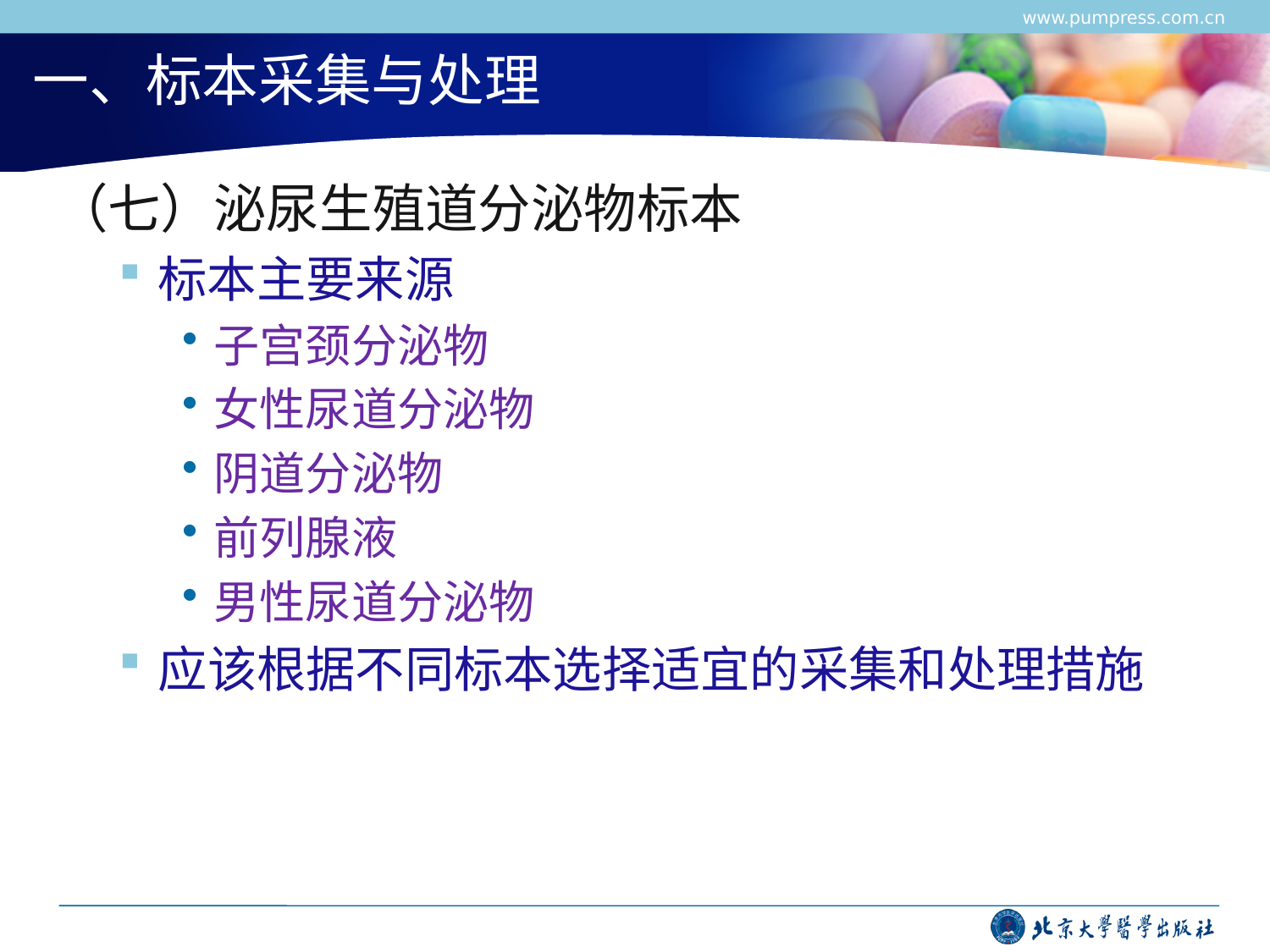

www.pumpress.com.cn
# 一、标本采集与处理
（七）泌尿生殖道分泌物标本
标本主要来源
子宫颈分泌物
女性尿道分泌物
阴道分泌物
前列腺液
男性尿道分泌物
应该根据不同标本选择适宜的采集和处理措施